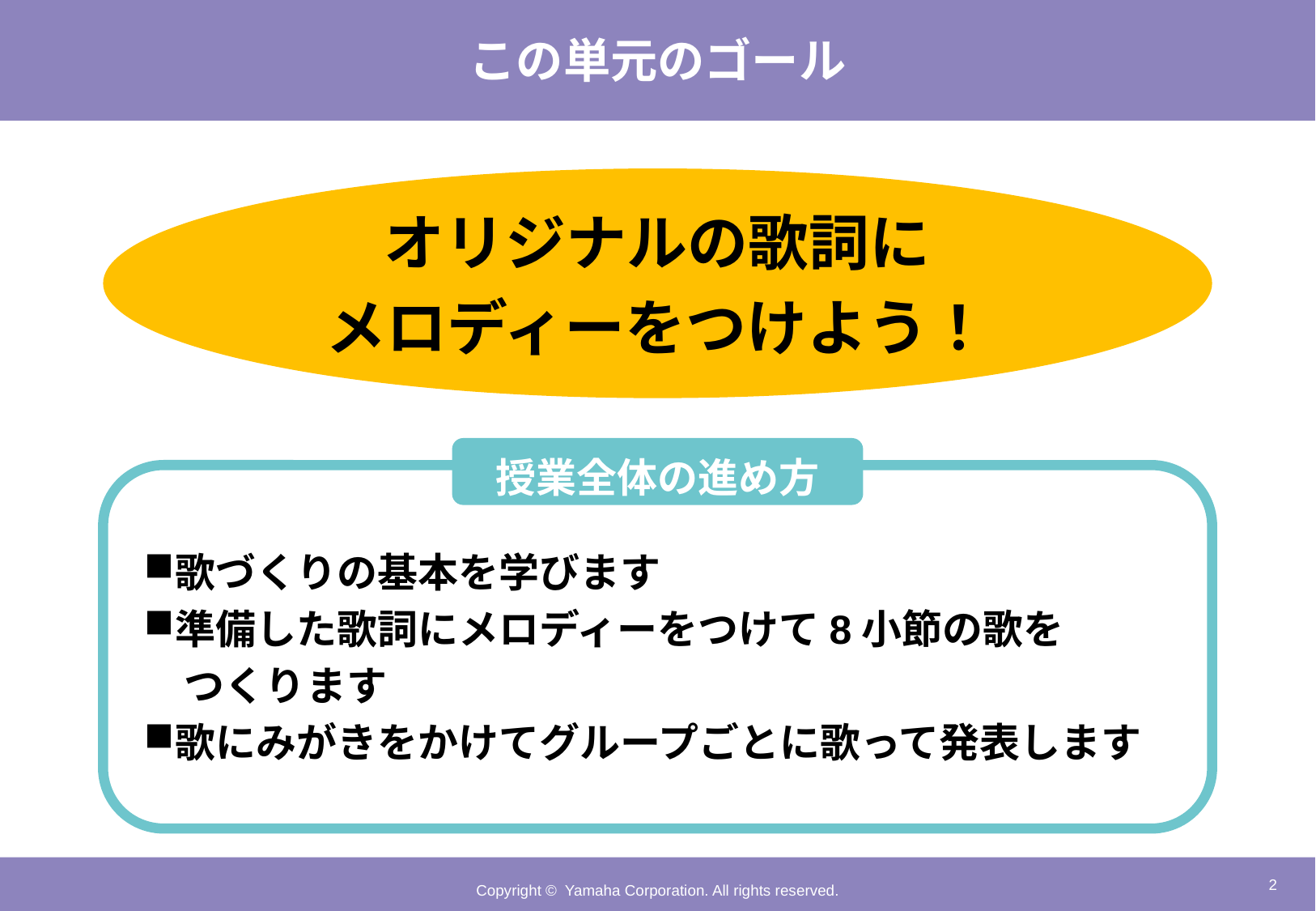

# この単元のゴール
オリジナルの歌詞に
メロディーをつけよう！
授業全体の進め方
歌づくりの基本を学びます
準備した歌詞にメロディーをつけて8小節の歌を
　つくります
歌にみがきをかけてグループごとに歌って発表します
2